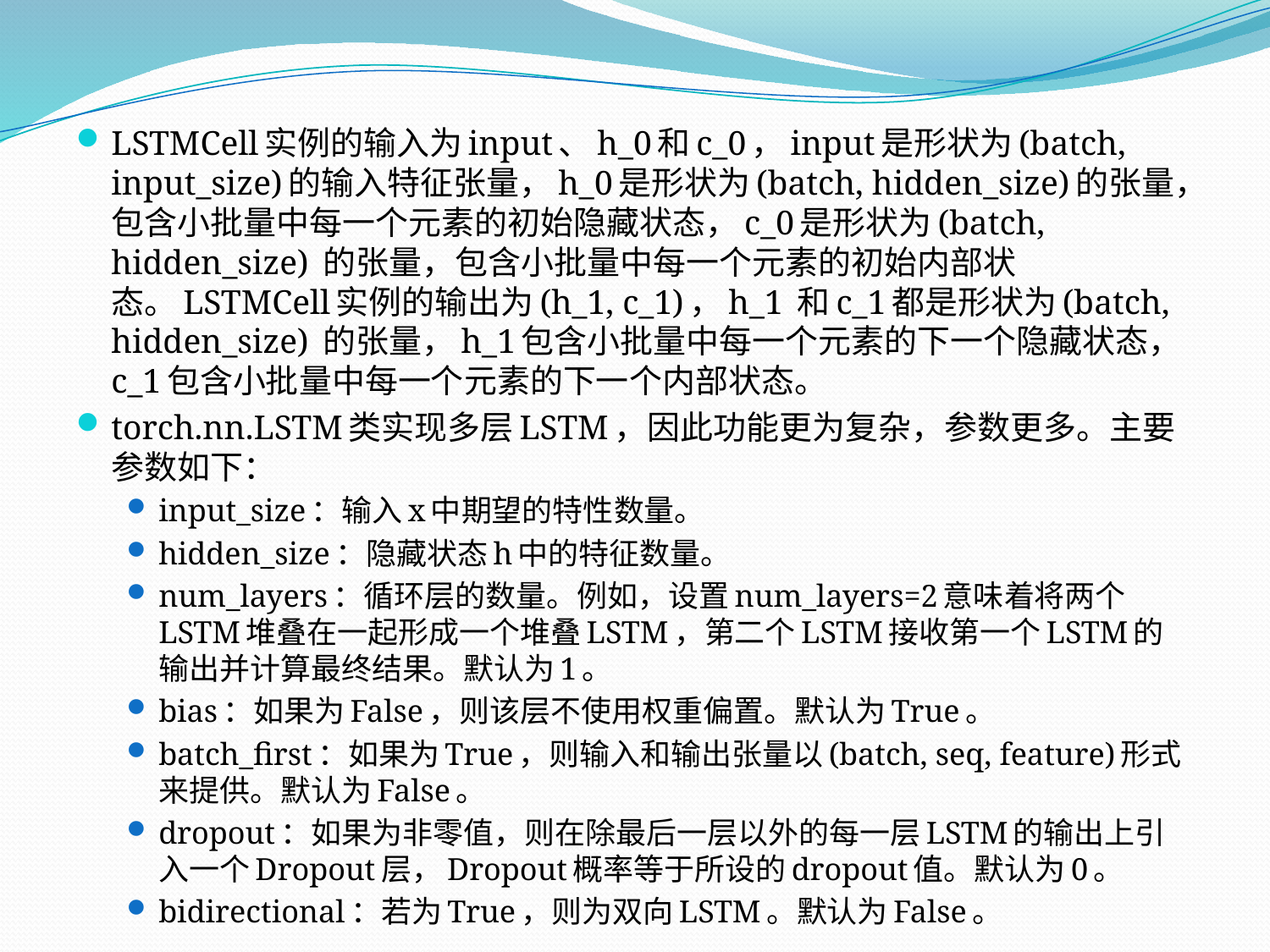

LSTMCell实例的输入为input、h_0和c_0，input是形状为(batch, input_size)的输入特征张量，h_0是形状为(batch, hidden_size)的张量，包含小批量中每一个元素的初始隐藏状态，c_0是形状为(batch, hidden_size) 的张量，包含小批量中每一个元素的初始内部状态。LSTMCell实例的输出为(h_1, c_1)，h_1 和c_1都是形状为(batch, hidden_size) 的张量，h_1包含小批量中每一个元素的下一个隐藏状态，c_1包含小批量中每一个元素的下一个内部状态。
torch.nn.LSTM类实现多层LSTM，因此功能更为复杂，参数更多。主要参数如下：
input_size：输入x中期望的特性数量。
hidden_size：隐藏状态h中的特征数量。
num_layers：循环层的数量。例如，设置num_layers=2意味着将两个LSTM堆叠在一起形成一个堆叠LSTM，第二个LSTM接收第一个LSTM的输出并计算最终结果。默认为1。
bias：如果为False，则该层不使用权重偏置。默认为True。
batch_first：如果为True，则输入和输出张量以(batch, seq, feature)形式来提供。默认为False。
dropout：如果为非零值，则在除最后一层以外的每一层LSTM的输出上引入一个Dropout层，Dropout概率等于所设的dropout值。默认为0。
bidirectional：若为True，则为双向LSTM。默认为False。